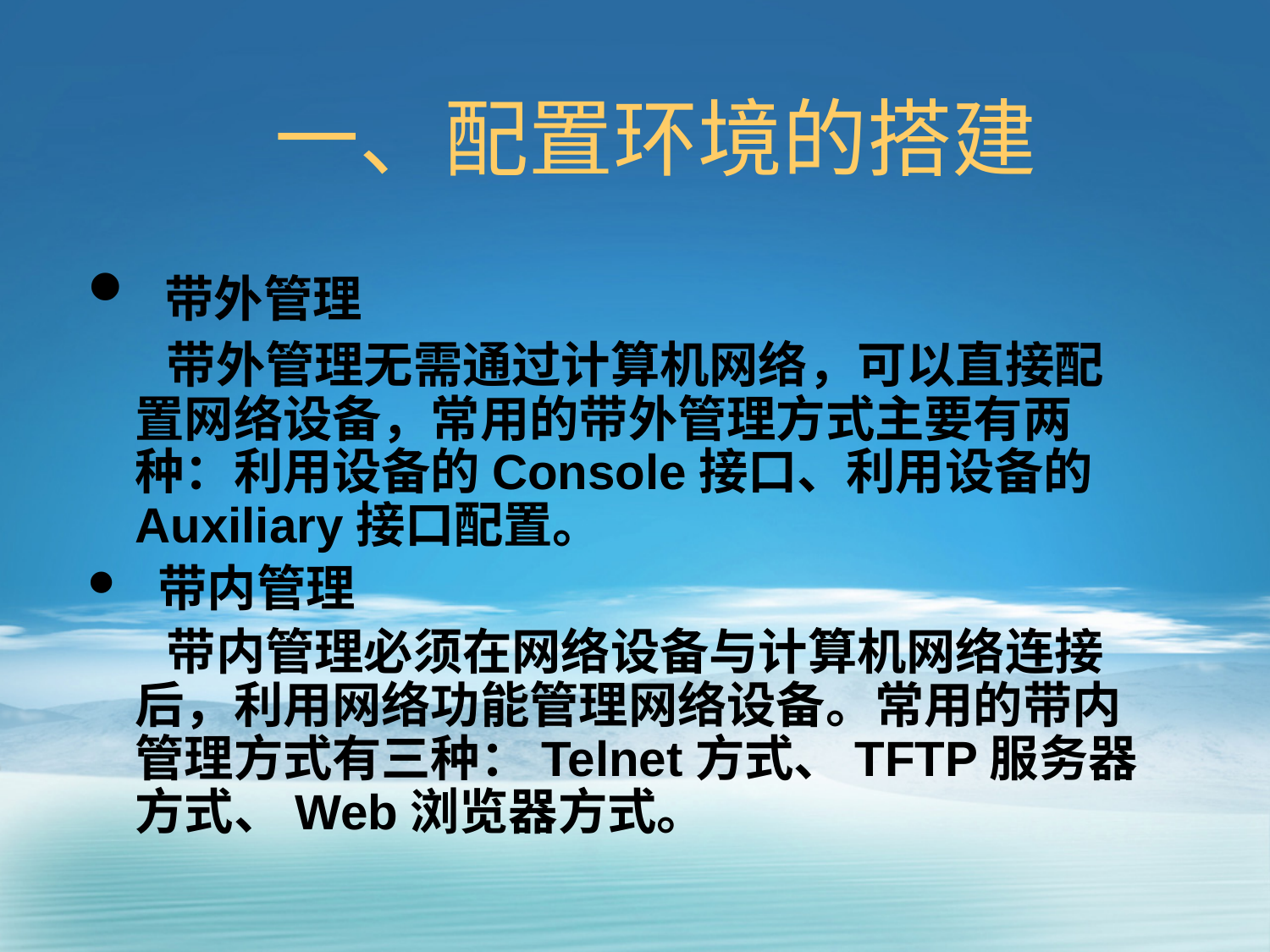

# 一、配置环境的搭建
 带外管理
      带外管理无需通过计算机网络，可以直接配置网络设备，常用的带外管理方式主要有两种：利用设备的Console接口、利用设备的Auxiliary接口配置。
 带内管理
      带内管理必须在网络设备与计算机网络连接后，利用网络功能管理网络设备。常用的带内管理方式有三种：Telnet方式、TFTP服务器方式、Web浏览器方式。